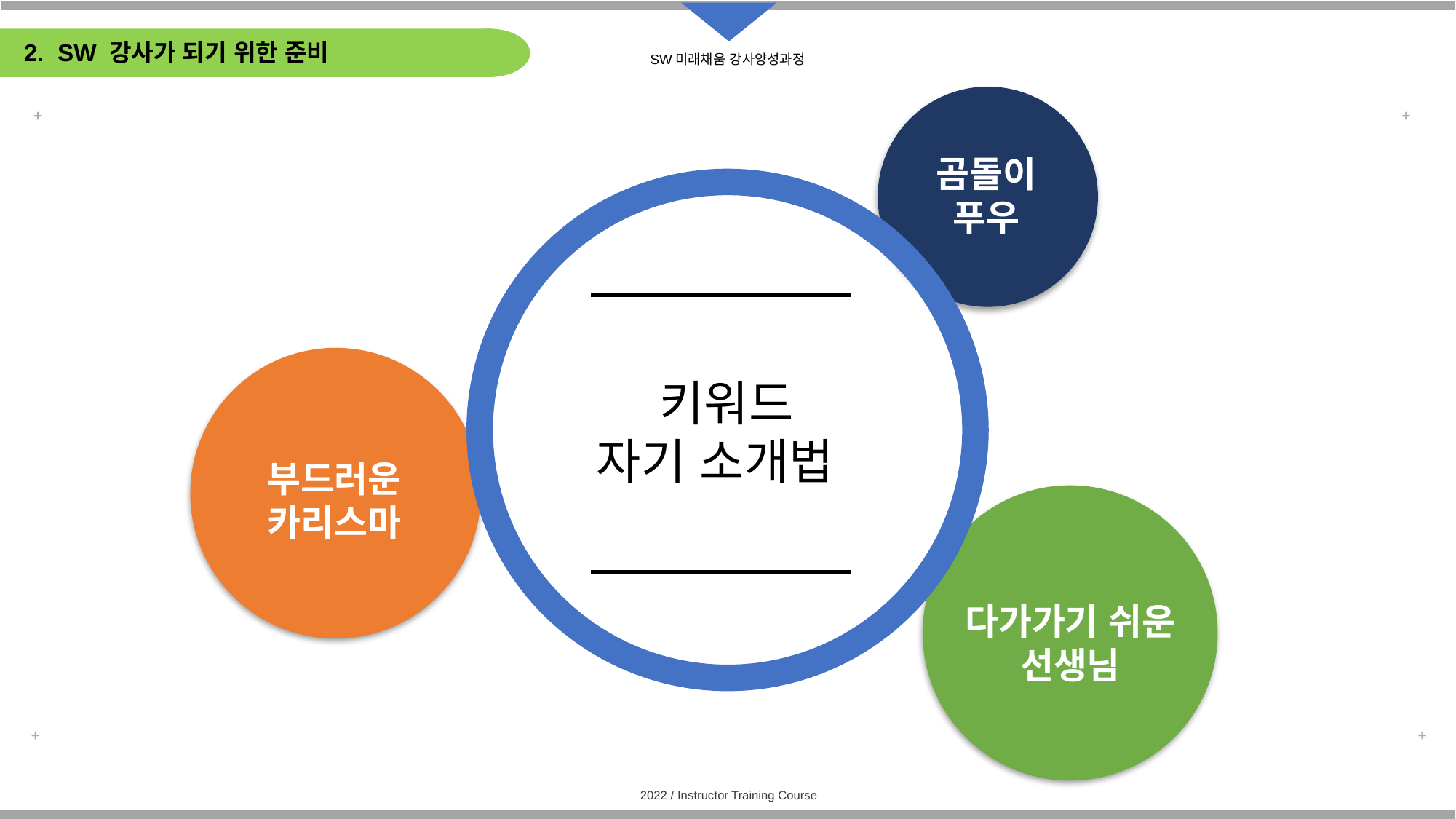

# 2.  SW 강사가 되기 위한 준비

곰돌이
푸우

부드러운
카리스마
 키워드
자기 소개법

다가가기 쉬운
선생님